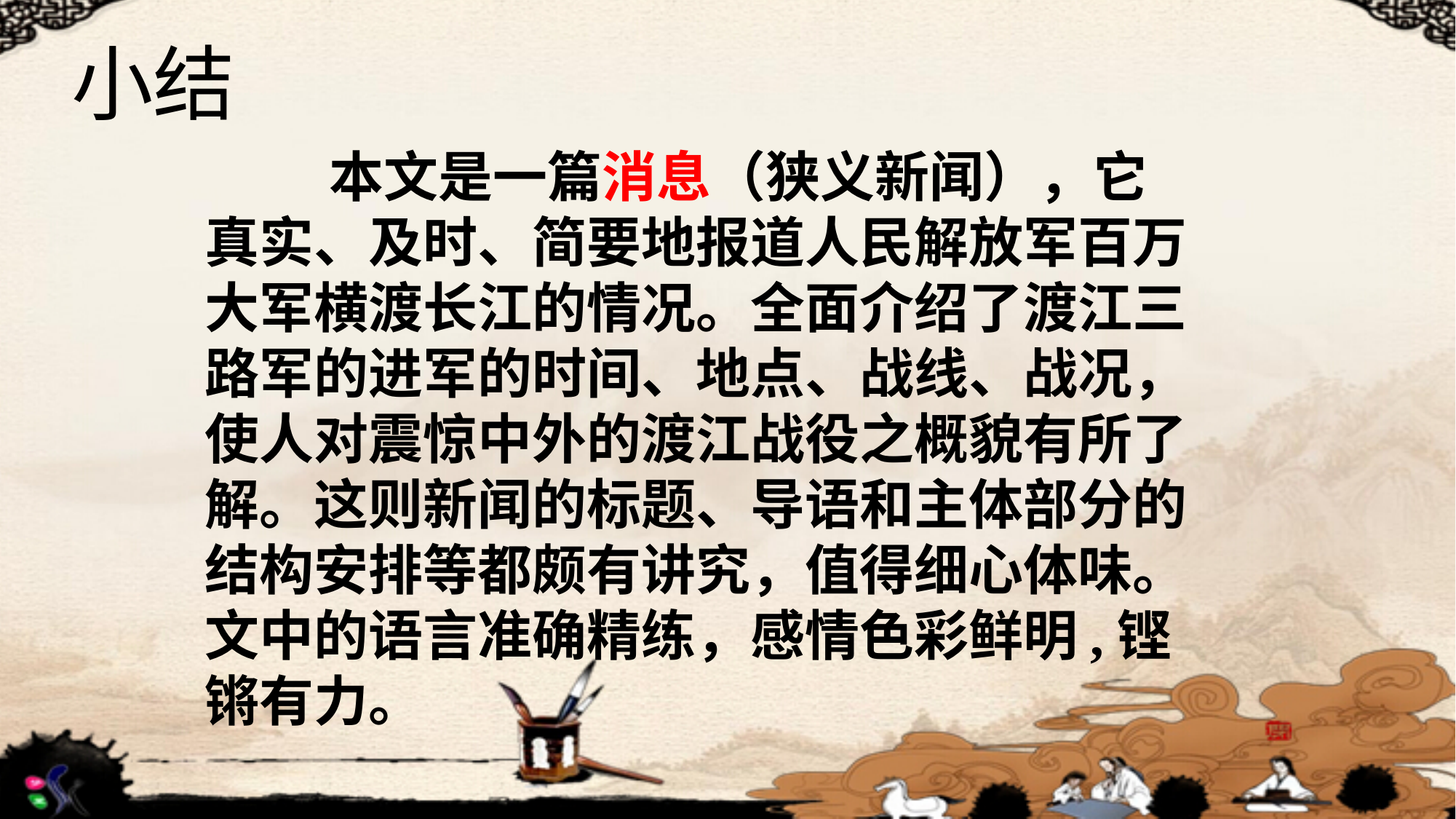

小结
         本文是一篇消息（狭义新闻），它真实、及时、简要地报道人民解放军百万大军横渡长江的情况。全面介绍了渡江三路军的进军的时间、地点、战线、战况，使人对震惊中外的渡江战役之概貌有所了解。这则新闻的标题、导语和主体部分的结构安排等都颇有讲究，值得细心体味。文中的语言准确精练，感情色彩鲜明,铿锵有力。